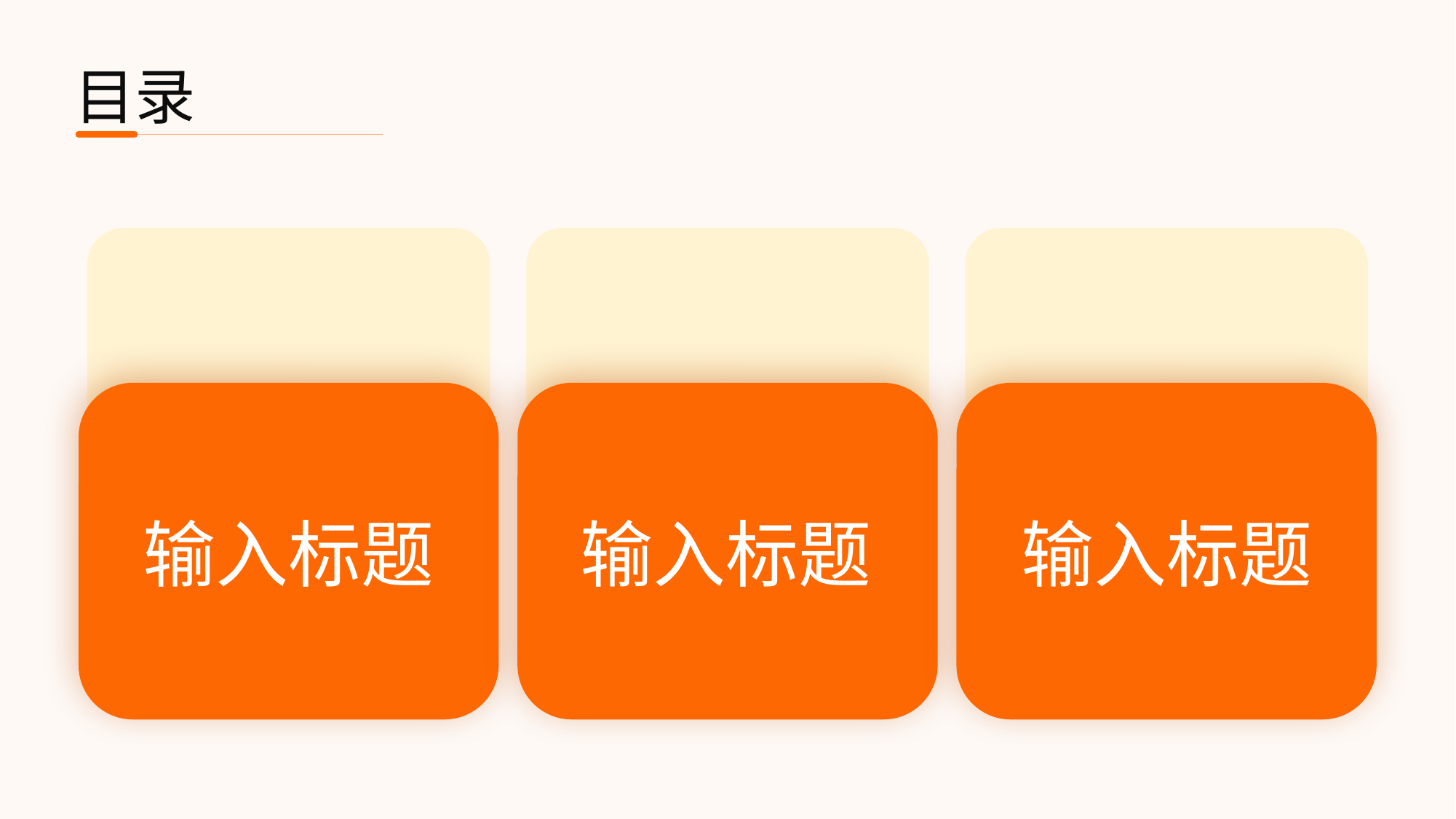

目录

01

02

输入标题

03

输入标题
输入标题